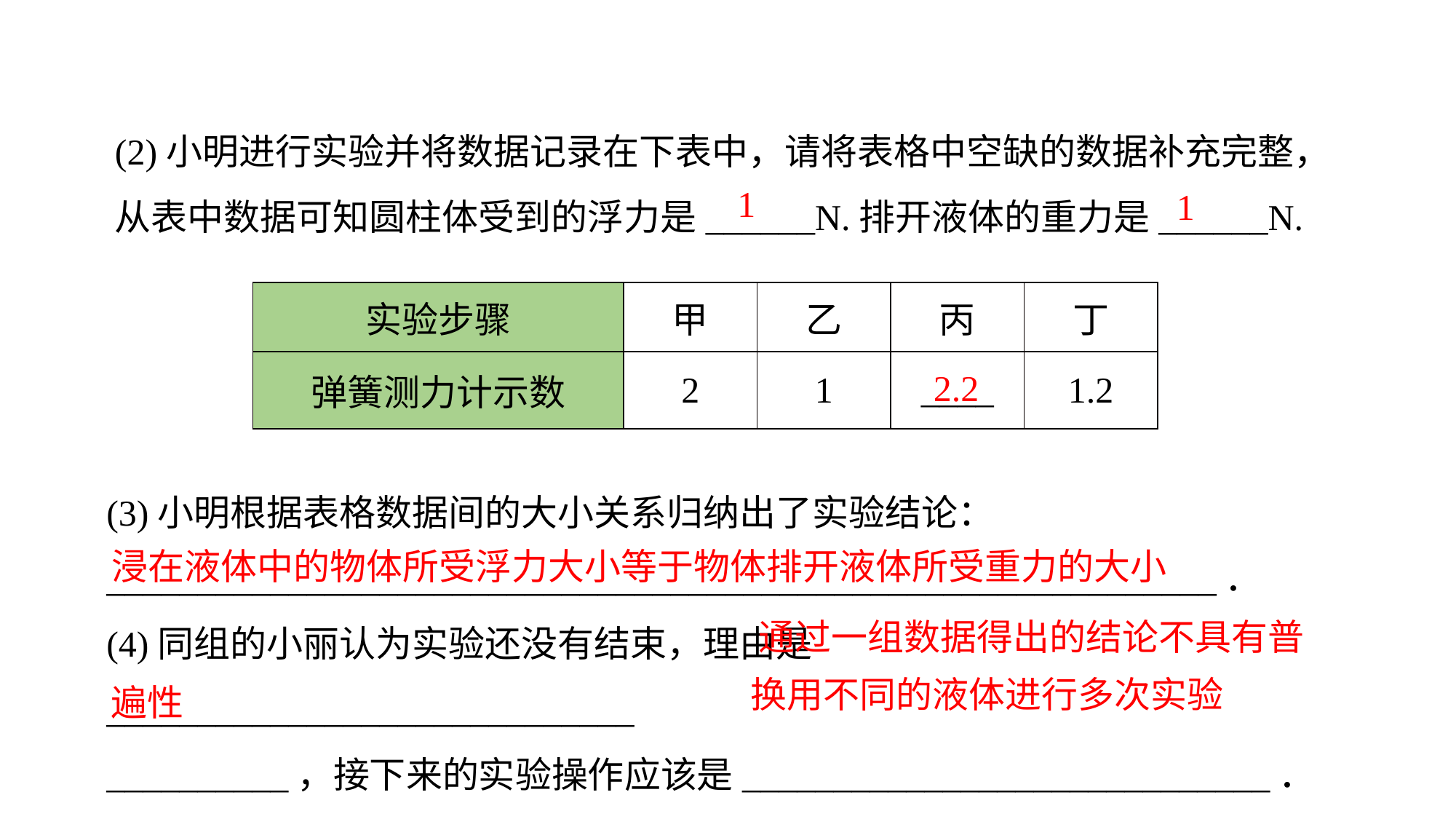

(2)小明进行实验并将数据记录在下表中，请将表格中空缺的数据补充完整，从表中数据可知圆柱体受到的浮力是______N.排开液体的重力是______N.
1
1
| 实验步骤 | 甲 | 乙 | 丙 | 丁 |
| --- | --- | --- | --- | --- |
| 弹簧测力计示数 | 2 | 1 | \_\_\_\_ | 1.2 |
2.2
(3)小明根据表格数据间的大小关系归纳出了实验结论：_____________________________________________________________．
(4)同组的小丽认为实验还没有结束，理由是_____________________________
__________，接下来的实验操作应该是_____________________________．
浸在液体中的物体所受浮力大小等于物体排开液体所受重力的大小
                                                                              通过一组数据得出的结论不具有普遍性
换用不同的液体进行多次实验